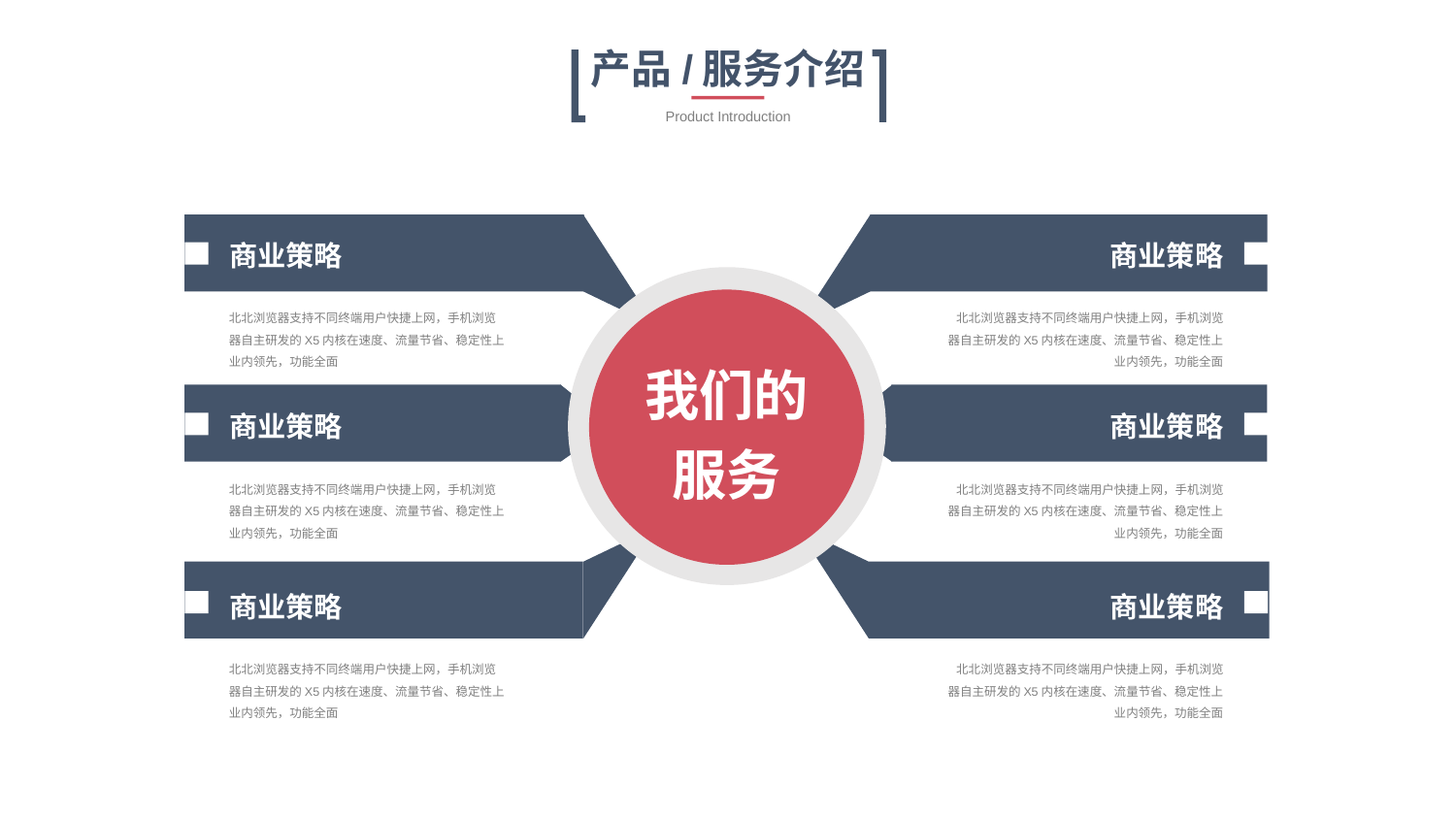

产品/服务介绍

Product Introduction

商业策略
商业策略

我们的
服务
北北浏览器支持不同终端用户快捷上网，手机浏览器自主研发的X5内核在速度、流量节省、稳定性上业内领先，功能全面
北北浏览器支持不同终端用户快捷上网，手机浏览器自主研发的X5内核在速度、流量节省、稳定性上业内领先，功能全面

商业策略
商业策略

北北浏览器支持不同终端用户快捷上网，手机浏览器自主研发的X5内核在速度、流量节省、稳定性上业内领先，功能全面
北北浏览器支持不同终端用户快捷上网，手机浏览器自主研发的X5内核在速度、流量节省、稳定性上业内领先，功能全面

商业策略
商业策略

北北浏览器支持不同终端用户快捷上网，手机浏览器自主研发的X5内核在速度、流量节省、稳定性上业内领先，功能全面
北北浏览器支持不同终端用户快捷上网，手机浏览器自主研发的X5内核在速度、流量节省、稳定性上业内领先，功能全面